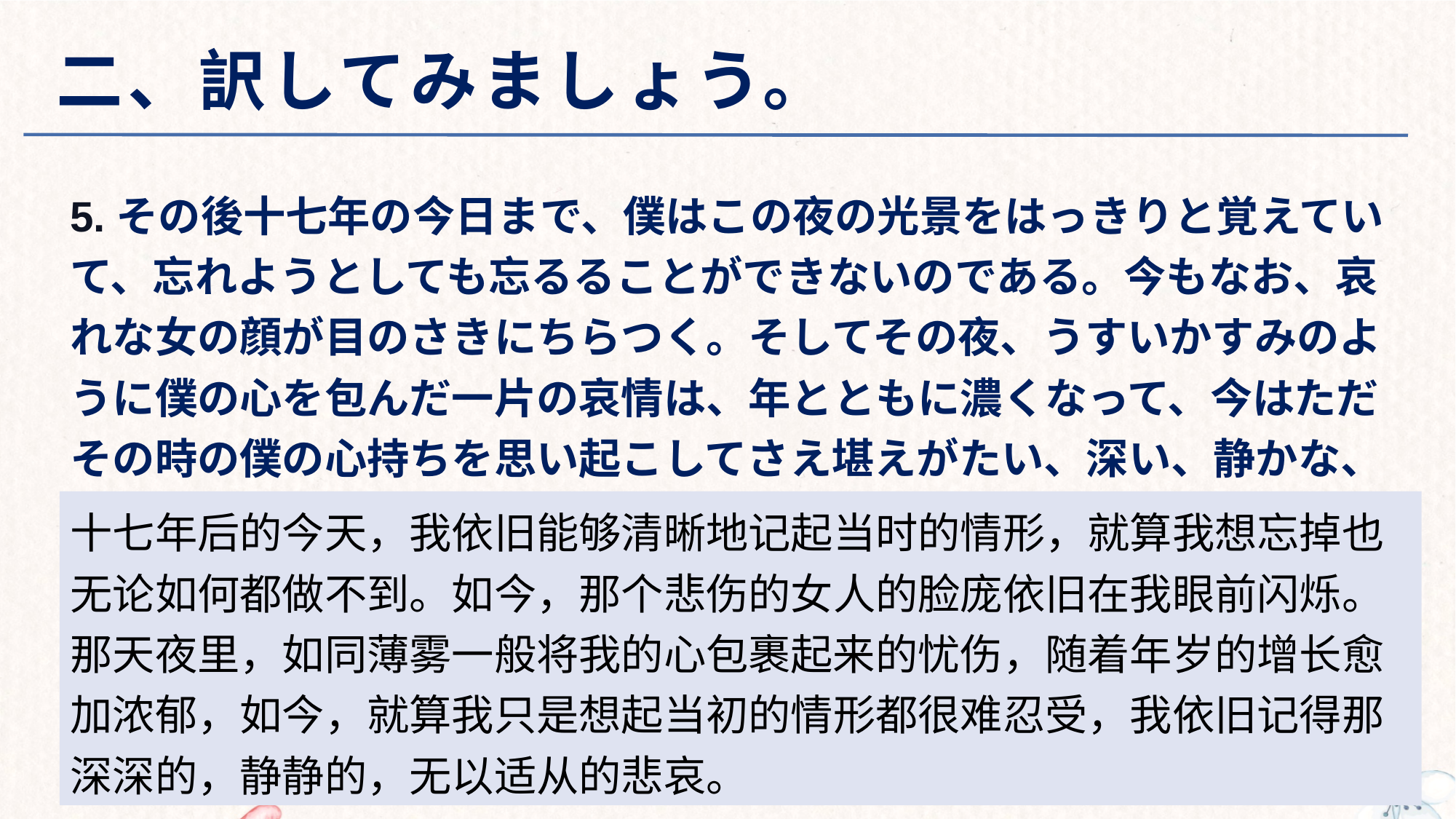

# 二、訳してみましょう。
5.その後十七年の今日まで、僕はこの夜の光景をはっきりと覚えていて、忘れようとしても忘るることができないのである。今もなお、哀れな女の顔が目のさきにちらつく。そしてその夜、うすいかすみのように僕の心を包んだ一片の哀情は、年とともに濃くなって、今はただその時の僕の心持ちを思い起こしてさえ堪えがたい、深い、静かな、やる瀬のない悲哀を覚えるのである。
十七年后的今天，我依旧能够清晰地记起当时的情形，就算我想忘掉也无论如何都做不到。如今，那个悲伤的女人的脸庞依旧在我眼前闪烁。那天夜里，如同薄雾一般将我的心包裹起来的忧伤，随着年岁的增长愈加浓郁，如今，就算我只是想起当初的情形都很难忍受，我依旧记得那深深的，静静的，无以适从的悲哀。